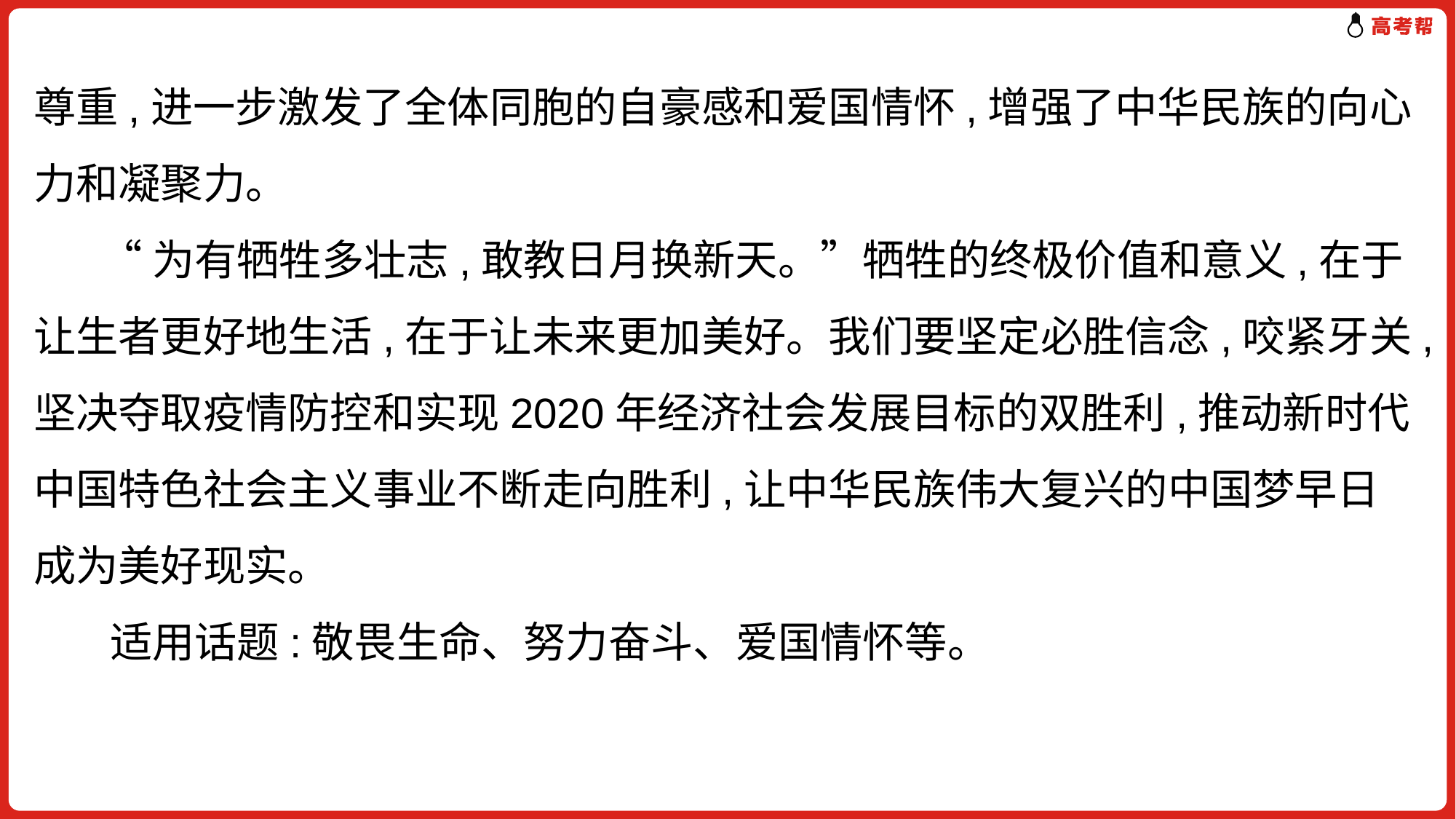

尊重,进一步激发了全体同胞的自豪感和爱国情怀,增强了中华民族的向心力和凝聚力。
       “为有牺牲多壮志,敢教日月换新天。”牺牲的终极价值和意义,在于让生者更好地生活,在于让未来更加美好。我们要坚定必胜信念,咬紧牙关,坚决夺取疫情防控和实现2020年经济社会发展目标的双胜利,推动新时代中国特色社会主义事业不断走向胜利,让中华民族伟大复兴的中国梦早日成为美好现实。
       适用话题:敬畏生命、努力奋斗、爱国情怀等。